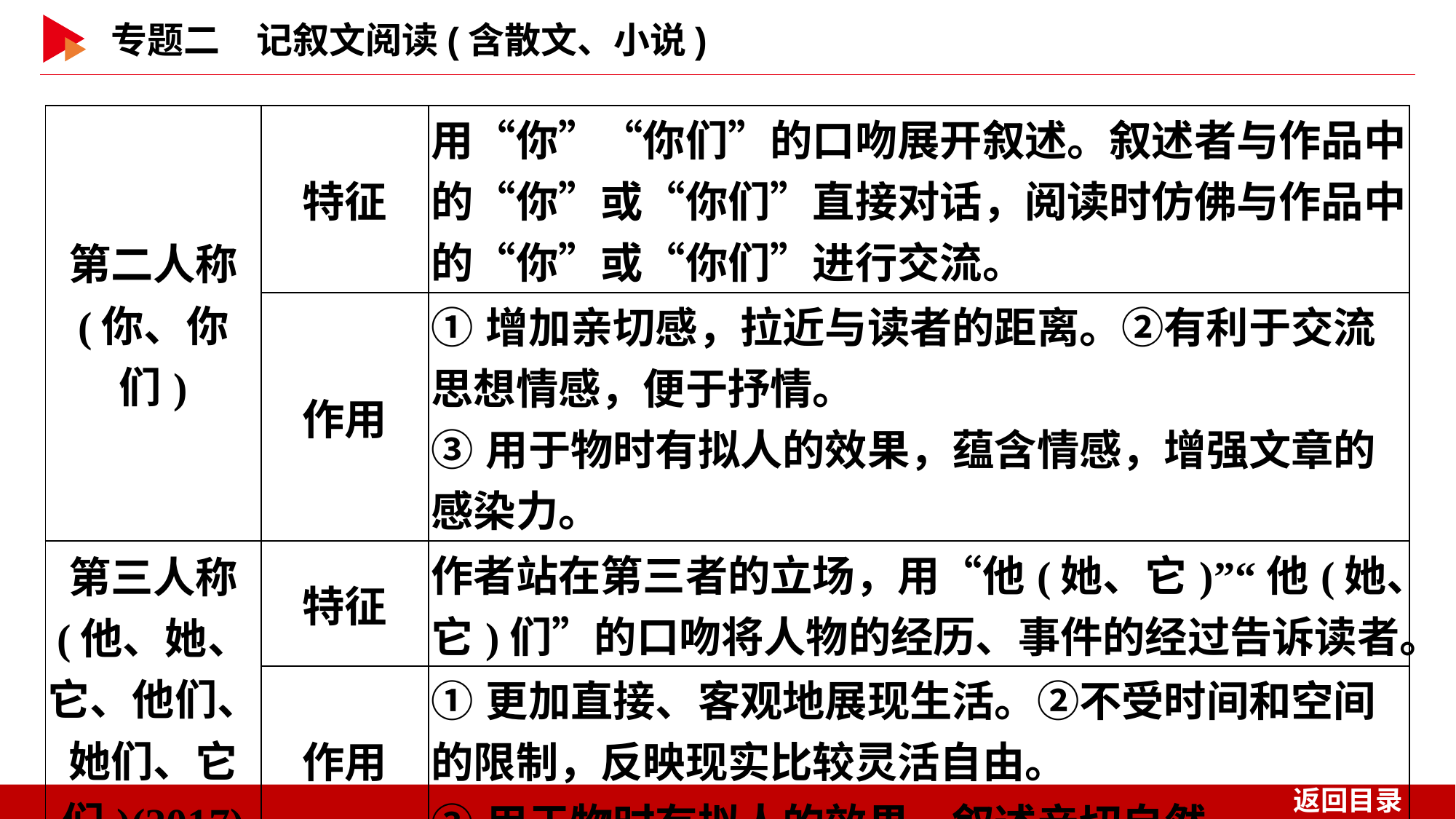

| 第二人称 (你、你们) | 特征 | 用“你”“你们”的口吻展开叙述。叙述者与作品中的“你”或“你们”直接对话，阅读时仿佛与作品中的“你”或“你们”进行交流。 |
| --- | --- | --- |
|  | 作用 | ①增加亲切感，拉近与读者的距离。②有利于交流思想情感，便于抒情。 ③用于物时有拟人的效果，蕴含情感，增强文章的感染力。 |
| 第三人称 (他、她、它、他们、她们、它们)(2017) | 特征 | 作者站在第三者的立场，用“他(她、它)”“他(她、它)们”的口吻将人物的经历、事件的经过告诉读者。 |
|  | 作用 | ①更加直接、客观地展现生活。②不受时间和空间的限制，反映现实比较灵活自由。 ③用于物时有拟人的效果，叙述亲切自然。 |